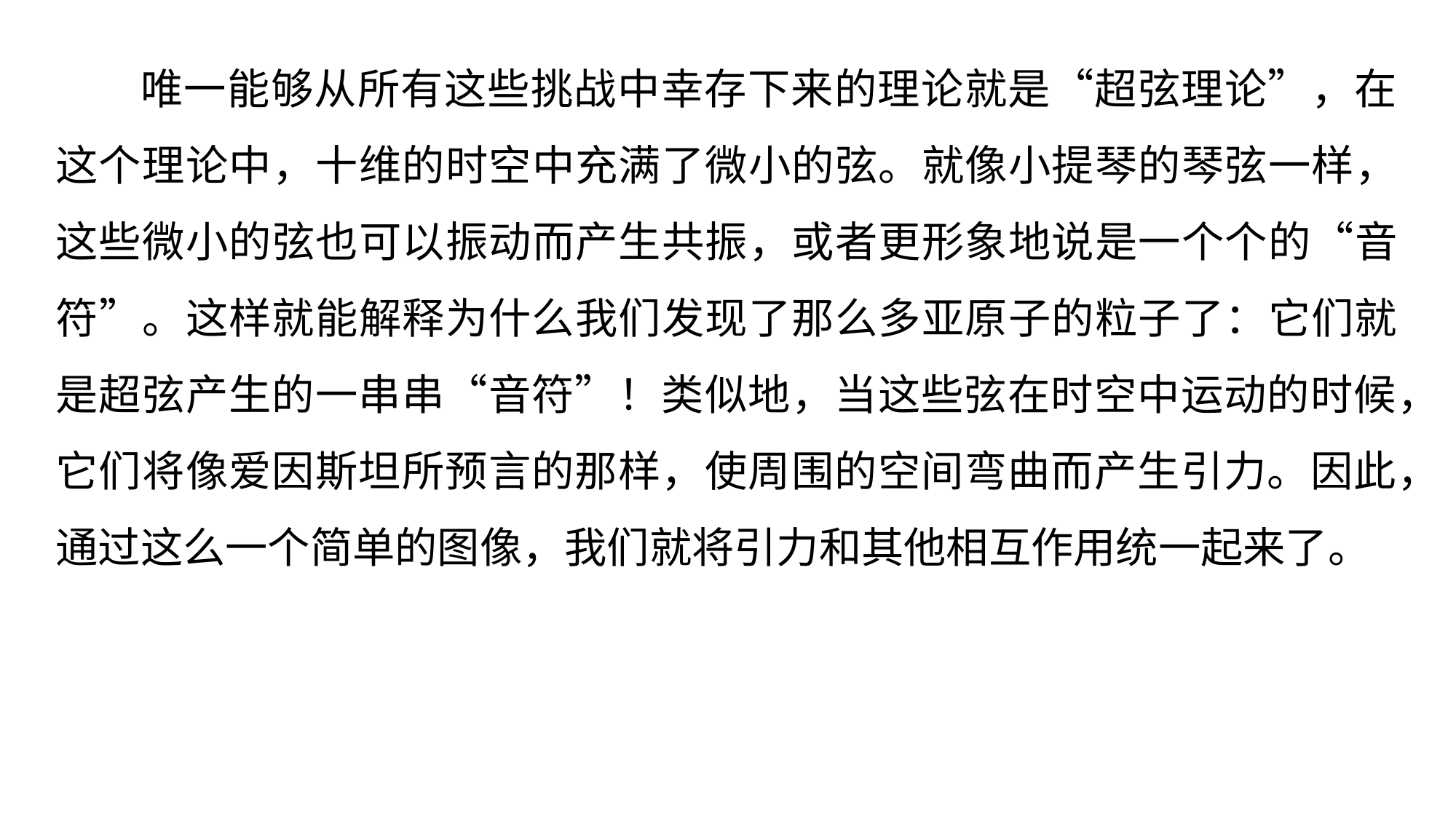

唯一能够从所有这些挑战中幸存下来的理论就是“超弦理论”，在这个理论中，十维的时空中充满了微小的弦。就像小提琴的琴弦一样，这些微小的弦也可以振动而产生共振，或者更形象地说是一个个的“音符”。这样就能解释为什么我们发现了那么多亚原子的粒子了：它们就是超弦产生的一串串“音符”！类似地，当这些弦在时空中运动的时候，它们将像爱因斯坦所预言的那样，使周围的空间弯曲而产生引力。因此，通过这么一个简单的图像，我们就将引力和其他相互作用统一起来了。